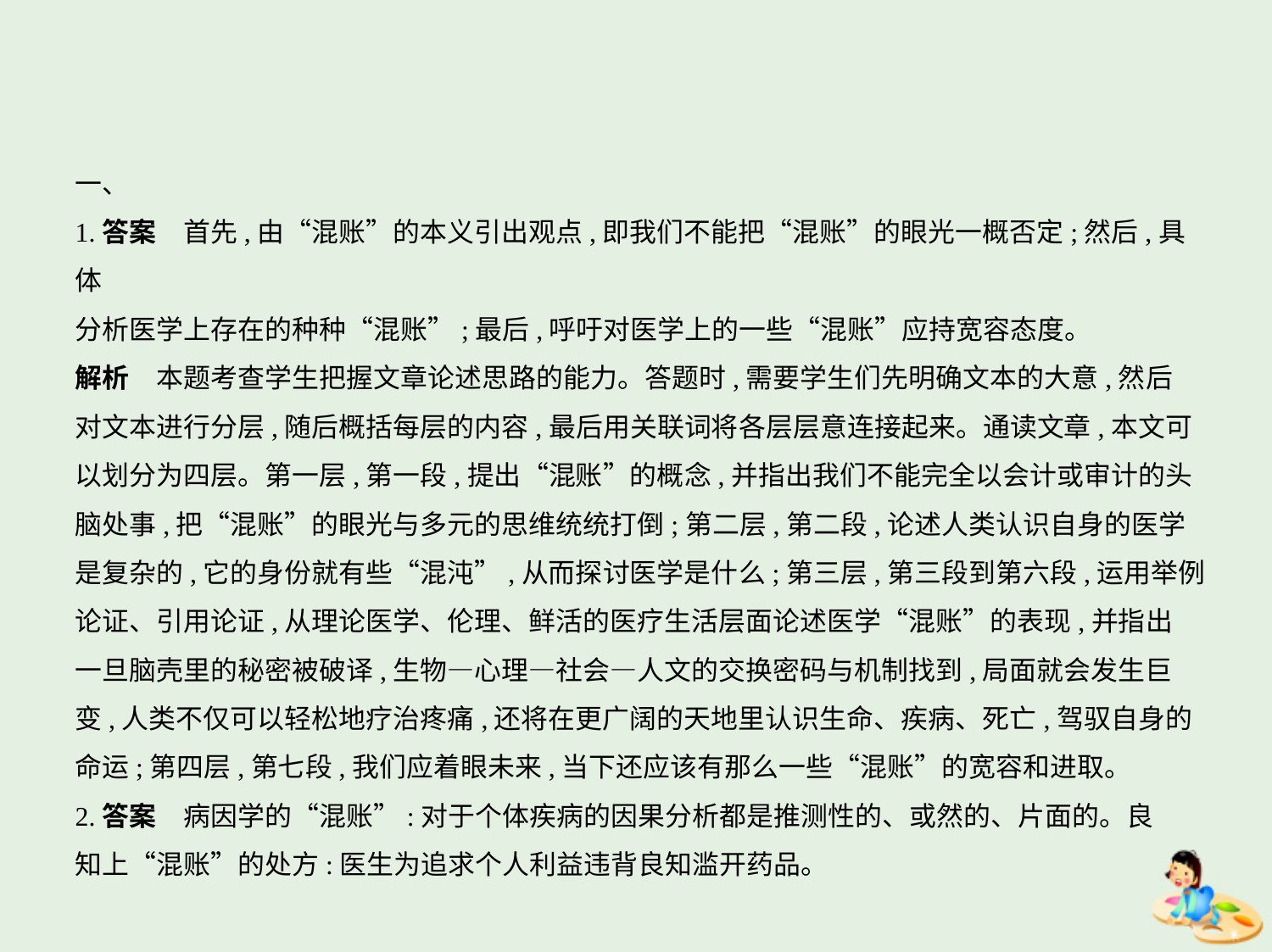

一、
1.答案　首先,由“混账”的本义引出观点,即我们不能把“混账”的眼光一概否定;然后,具体
分析医学上存在的种种“混账”;最后,呼吁对医学上的一些“混账”应持宽容态度。
解析　本题考查学生把握文章论述思路的能力。答题时,需要学生们先明确文本的大意,然后
对文本进行分层,随后概括每层的内容,最后用关联词将各层层意连接起来。通读文章,本文可
以划分为四层。第一层,第一段,提出“混账”的概念,并指出我们不能完全以会计或审计的头
脑处事,把“混账”的眼光与多元的思维统统打倒;第二层,第二段,论述人类认识自身的医学
是复杂的,它的身份就有些“混沌”,从而探讨医学是什么;第三层,第三段到第六段,运用举例
论证、引用论证,从理论医学、伦理、鲜活的医疗生活层面论述医学“混账”的表现,并指出
一旦脑壳里的秘密被破译,生物—心理—社会—人文的交换密码与机制找到,局面就会发生巨
变,人类不仅可以轻松地疗治疼痛,还将在更广阔的天地里认识生命、疾病、死亡,驾驭自身的
命运;第四层,第七段,我们应着眼未来,当下还应该有那么一些“混账”的宽容和进取。
2.答案　病因学的“混账”:对于个体疾病的因果分析都是推测性的、或然的、片面的。良
知上“混账”的处方:医生为追求个人利益违背良知滥开药品。